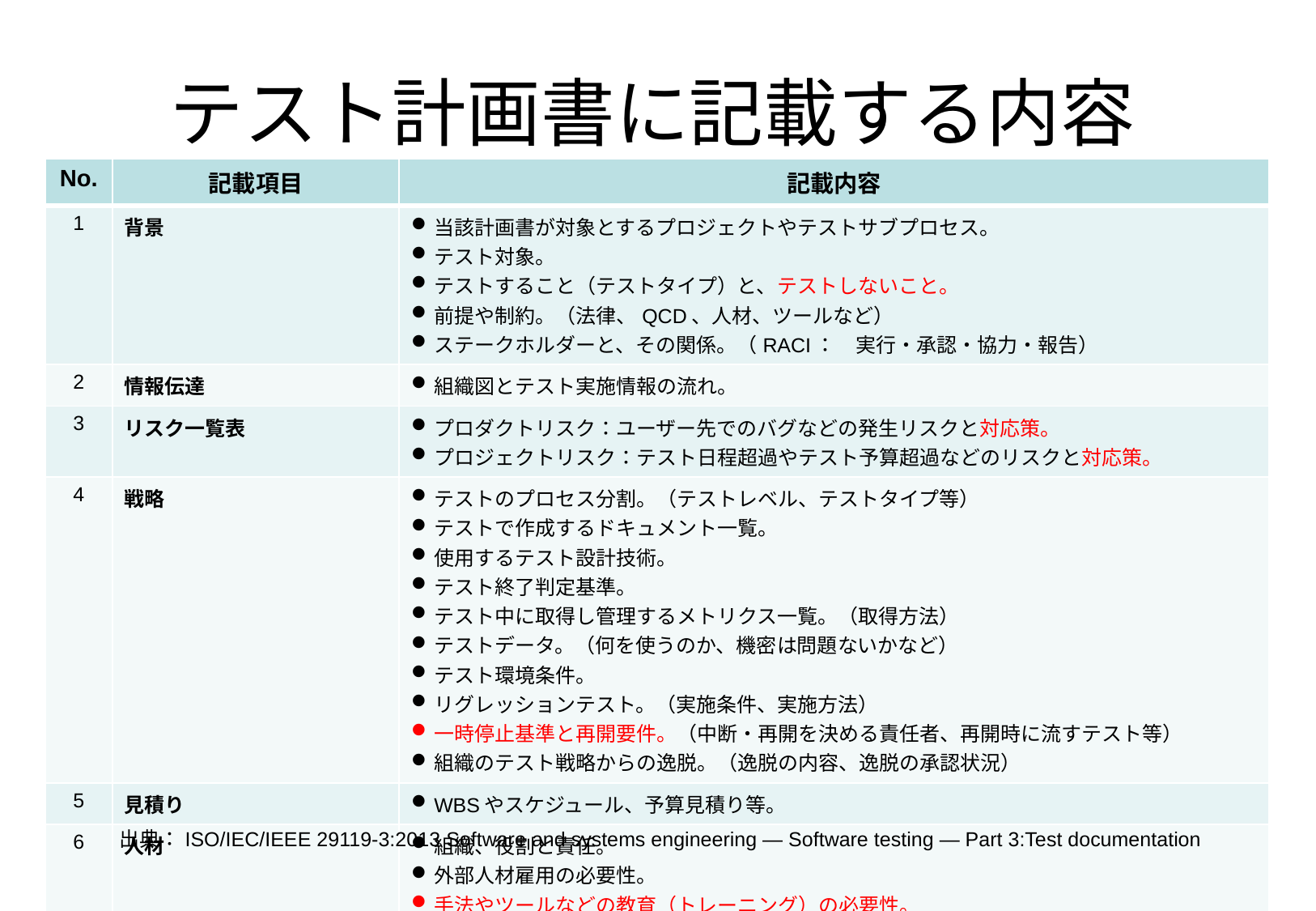

# テスト計画書に記載する内容
| No. | 記載項目 | 記載内容 |
| --- | --- | --- |
| 1 | 背景 | 当該計画書が対象とするプロジェクトやテストサブプロセス。 テスト対象。 テストすること（テストタイプ）と、テストしないこと。 前提や制約。（法律、QCD、人材、ツールなど） ステークホルダーと、その関係。（RACI：　実行・承認・協力・報告） |
| 2 | 情報伝達 | 組織図とテスト実施情報の流れ。 |
| 3 | リスク一覧表 | プロダクトリスク：ユーザー先でのバグなどの発生リスクと対応策。 プロジェクトリスク：テスト日程超過やテスト予算超過などのリスクと対応策。 |
| 4 | 戦略 | テストのプロセス分割。（テストレベル、テストタイプ等） テストで作成するドキュメント一覧。 使用するテスト設計技術。 テスト終了判定基準。 テスト中に取得し管理するメトリクス一覧。（取得方法） テストデータ。（何を使うのか、機密は問題ないかなど） テスト環境条件。 リグレッションテスト。（実施条件、実施方法） 一時停止基準と再開要件。（中断・再開を決める責任者、再開時に流すテスト等） 組織のテスト戦略からの逸脱。（逸脱の内容、逸脱の承認状況） |
| 5 | 見積り | WBSやスケジュール、予算見積り等。 |
| 6 | 人材 | 組織、役割と責任。 外部人材雇用の必要性。 手法やツールなどの教育（トレーニング）の必要性。 |
出典：ISO/IEC/IEEE 29119-3:2013 Software and systems engineering — Software testing — Part 3:Test documentation
163
Copyright Association of Software Test Engineering All rights reserved.  V3.1.2